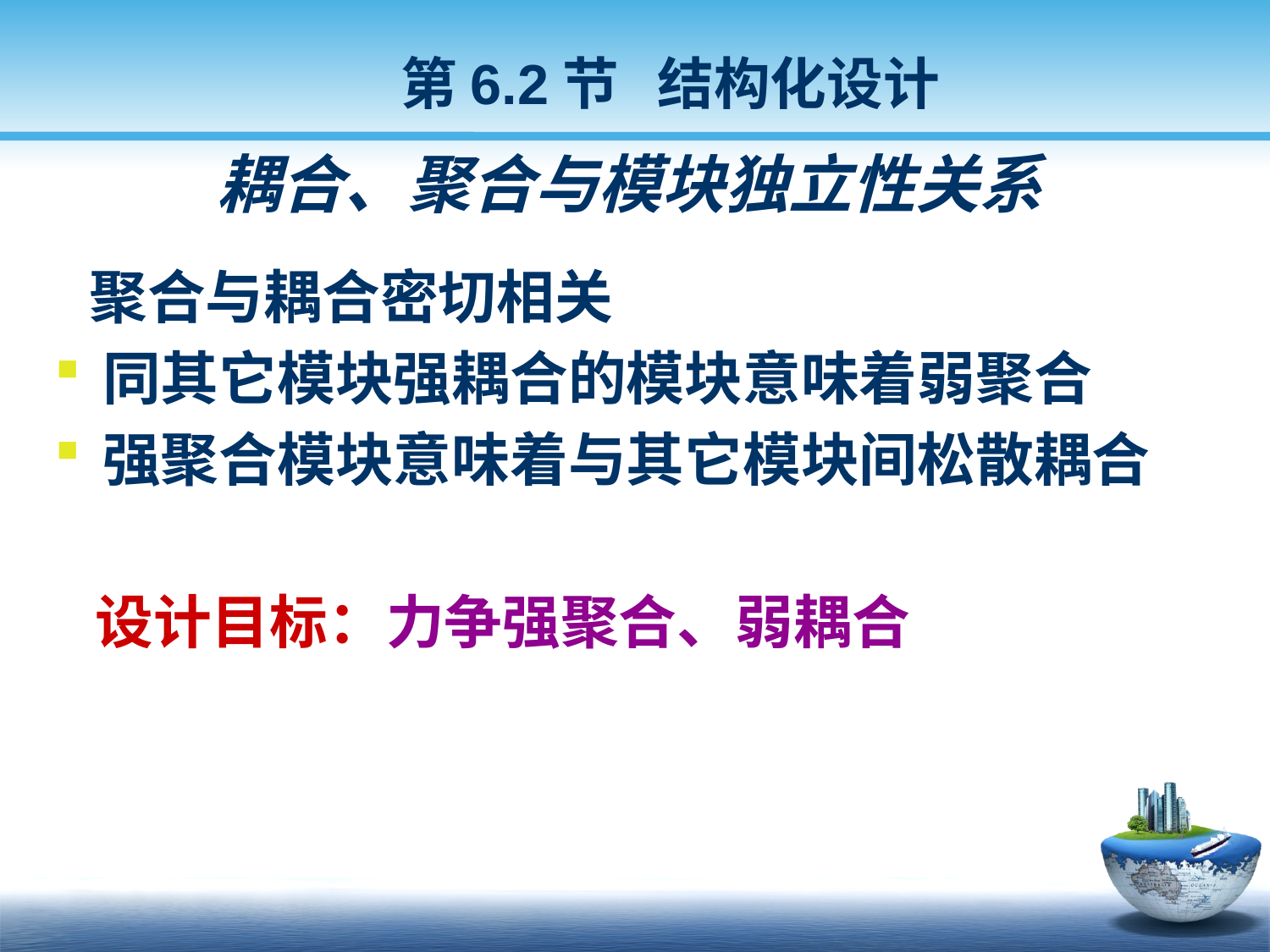

第6.2节   结构化设计
# 耦合、聚合与模块独立性关系
  聚合与耦合密切相关
同其它模块强耦合的模块意味着弱聚合
强聚合模块意味着与其它模块间松散耦合

  设计目标：力争强聚合、弱耦合